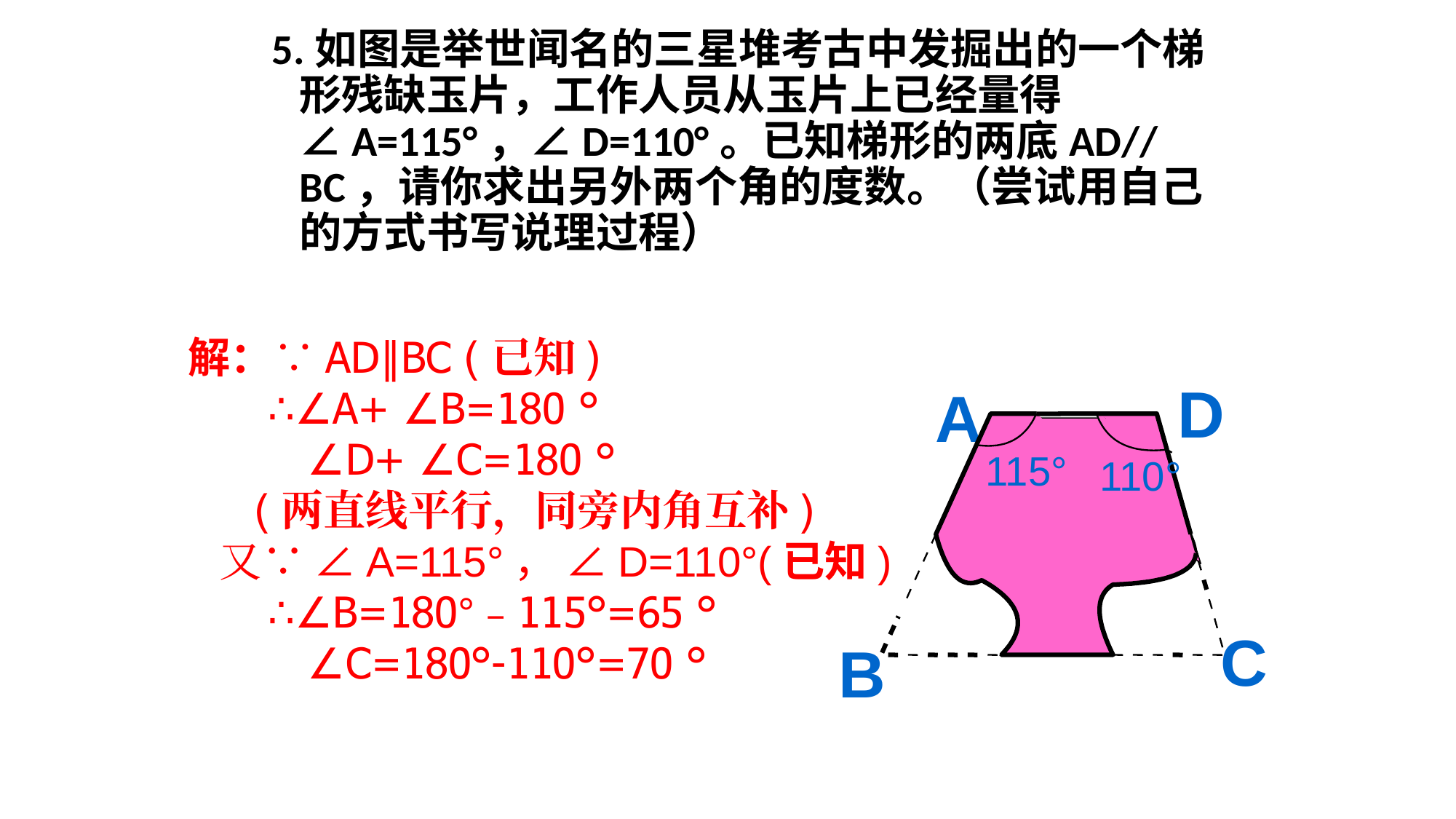

# 5.如图是举世闻名的三星堆考古中发掘出的一个梯形残缺玉片，工作人员从玉片上已经量得∠A=115°，∠D=110°。已知梯形的两底AD//BC，请你求出另外两个角的度数。（尝试用自己的方式书写说理过程）
解：∵AD∥BC (已知)
      ∴∠A+ ∠B=180 °
         ∠D+ ∠C=180 °
     (两直线平行，同旁内角互补)
  又∵ ∠A=115°， ∠D=110°(已知)
      ∴∠B=180°﹣115°=65 °
         ∠C=180°-110°=70 °
D
A

115°
110°

C

B